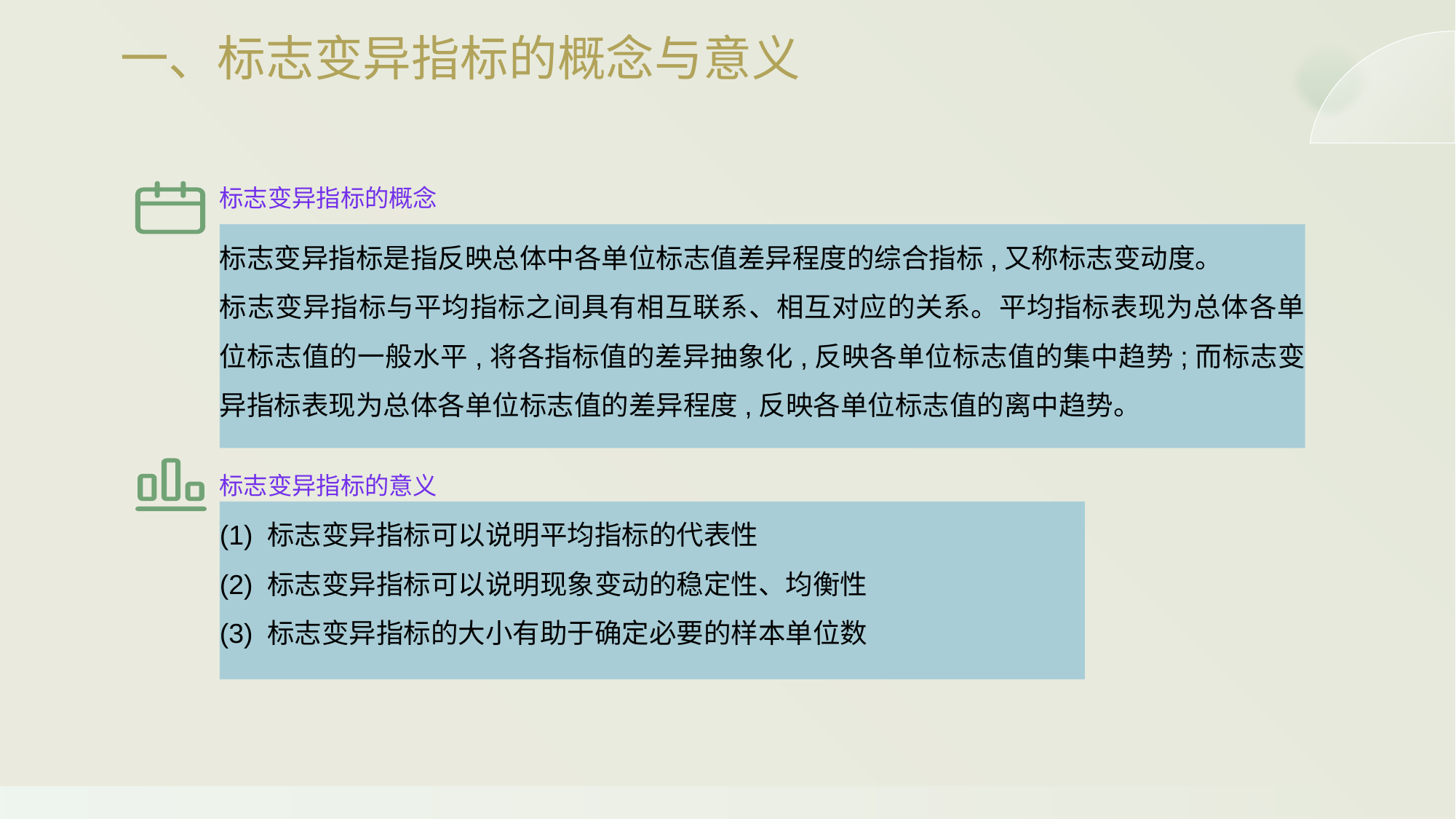

一、标志变异指标的概念与意义

标志变异指标的概念
标志变异指标是指反映总体中各单位标志值差异程度的综合指标,又称标志变动度。
标志变异指标与平均指标之间具有相互联系、相互对应的关系。平均指标表现为总体各单位标志值的一般水平,将各指标值的差异抽象化,反映各单位标志值的集中趋势;而标志变异指标表现为总体各单位标志值的差异程度,反映各单位标志值的离中趋势。

标志变异指标的意义
(1) 标志变异指标可以说明平均指标的代表性
(2) 标志变异指标可以说明现象变动的稳定性、均衡性
(3) 标志变异指标的大小有助于确定必要的样本单位数